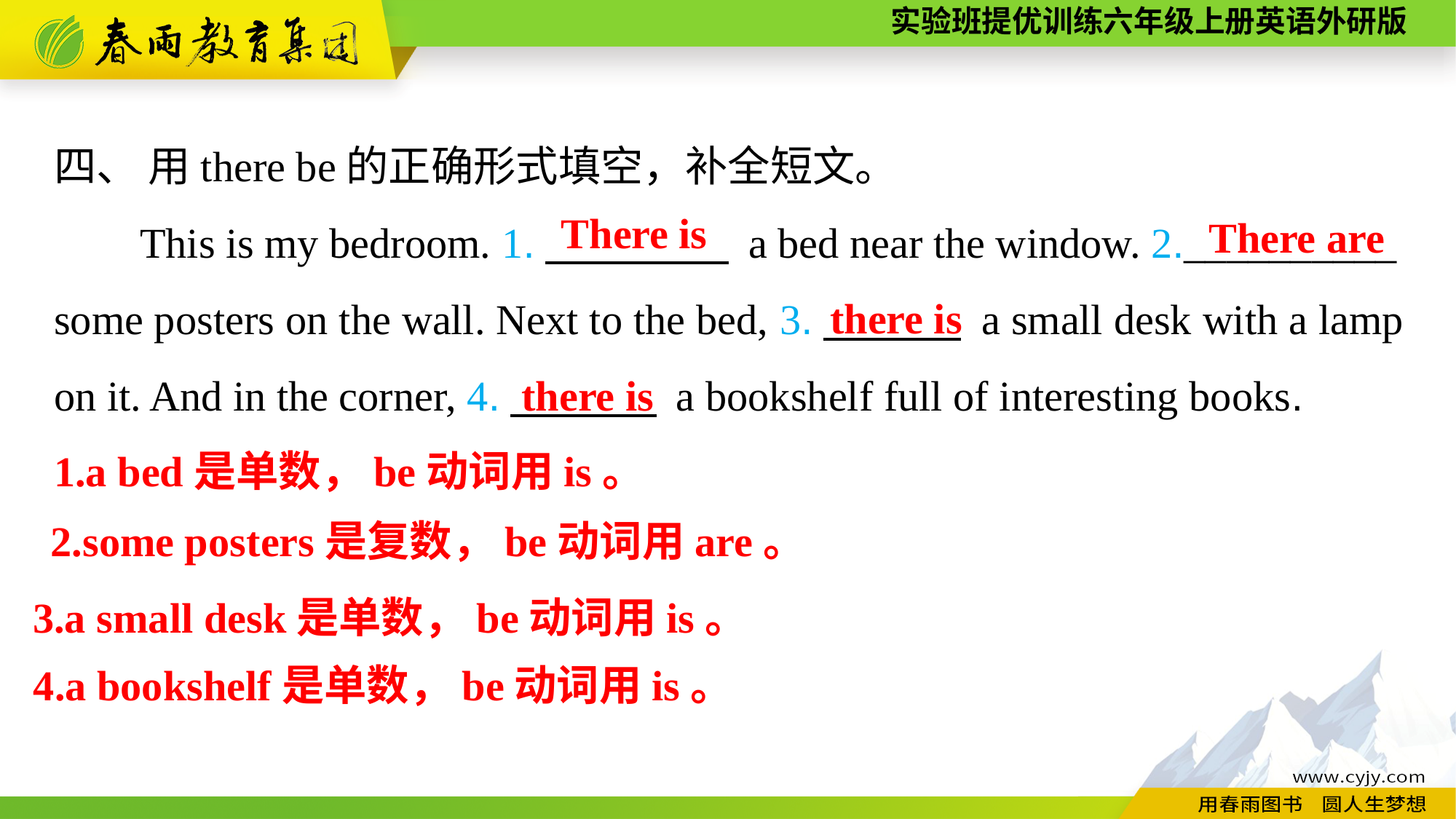

四、 用there be的正确形式填空，补全短文。
This is my bedroom. 1.　　    　   a bed near the window. 2.__________
some posters on the wall. Next to the bed, 3.　　　  a small desk with a lamp on it. And in the corner, 4.　　  　 a bookshelf full of interesting books.
There is
There are
there is
there is
1.a bed是单数，be动词用is。
2.some posters是复数，be动词用are。
3.a small desk是单数，be动词用is。
4.a bookshelf是单数，be动词用is。